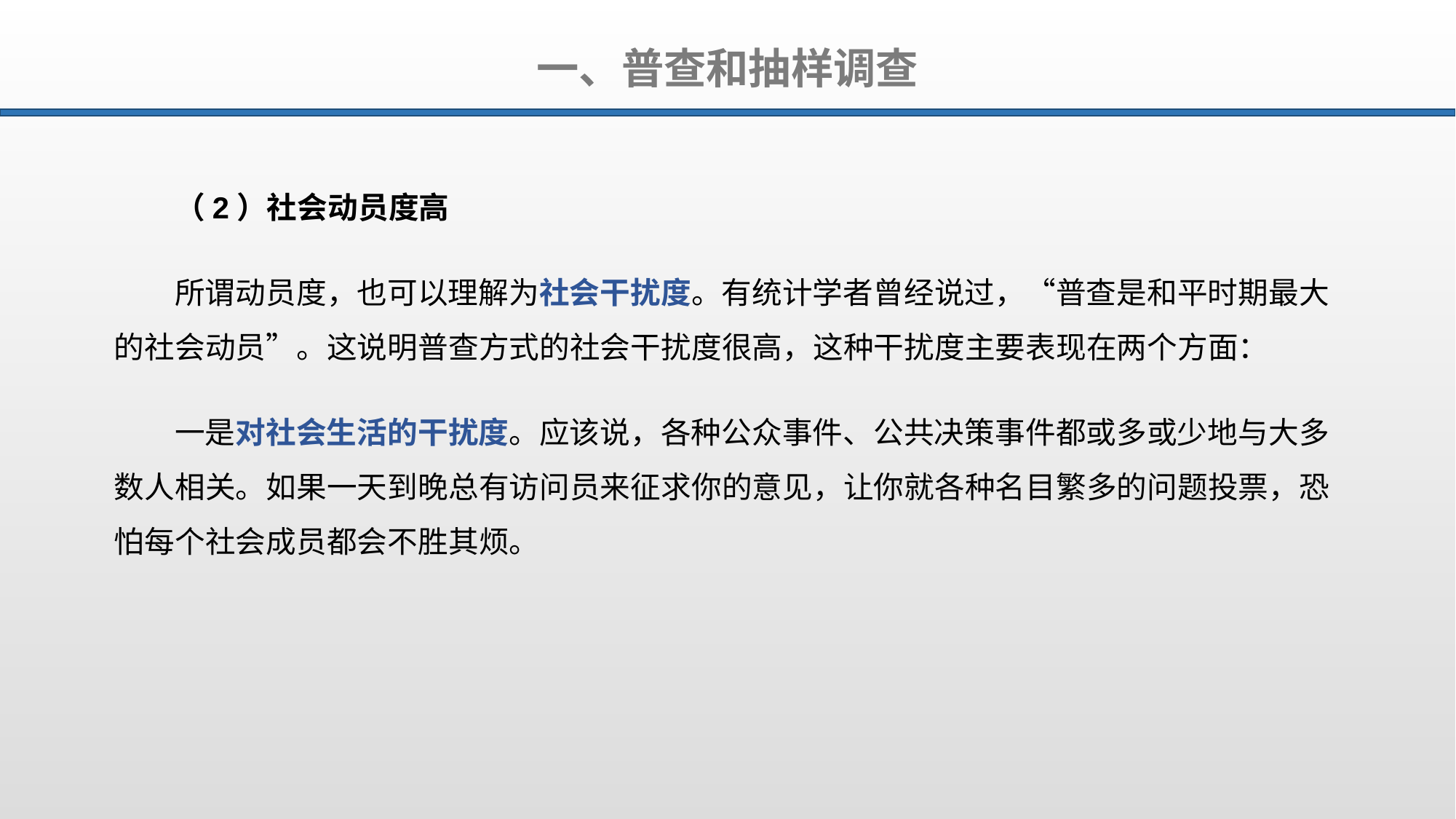

一、普查和抽样调查

（2）社会动员度高
所谓动员度，也可以理解为社会干扰度。有统计学者曾经说过，“普查是和平时期最大的社会动员”。这说明普查方式的社会干扰度很高，这种干扰度主要表现在两个方面：
一是对社会生活的干扰度。应该说，各种公众事件、公共决策事件都或多或少地与大多数人相关。如果一天到晚总有访问员来征求你的意见，让你就各种名目繁多的问题投票，恐怕每个社会成员都会不胜其烦。